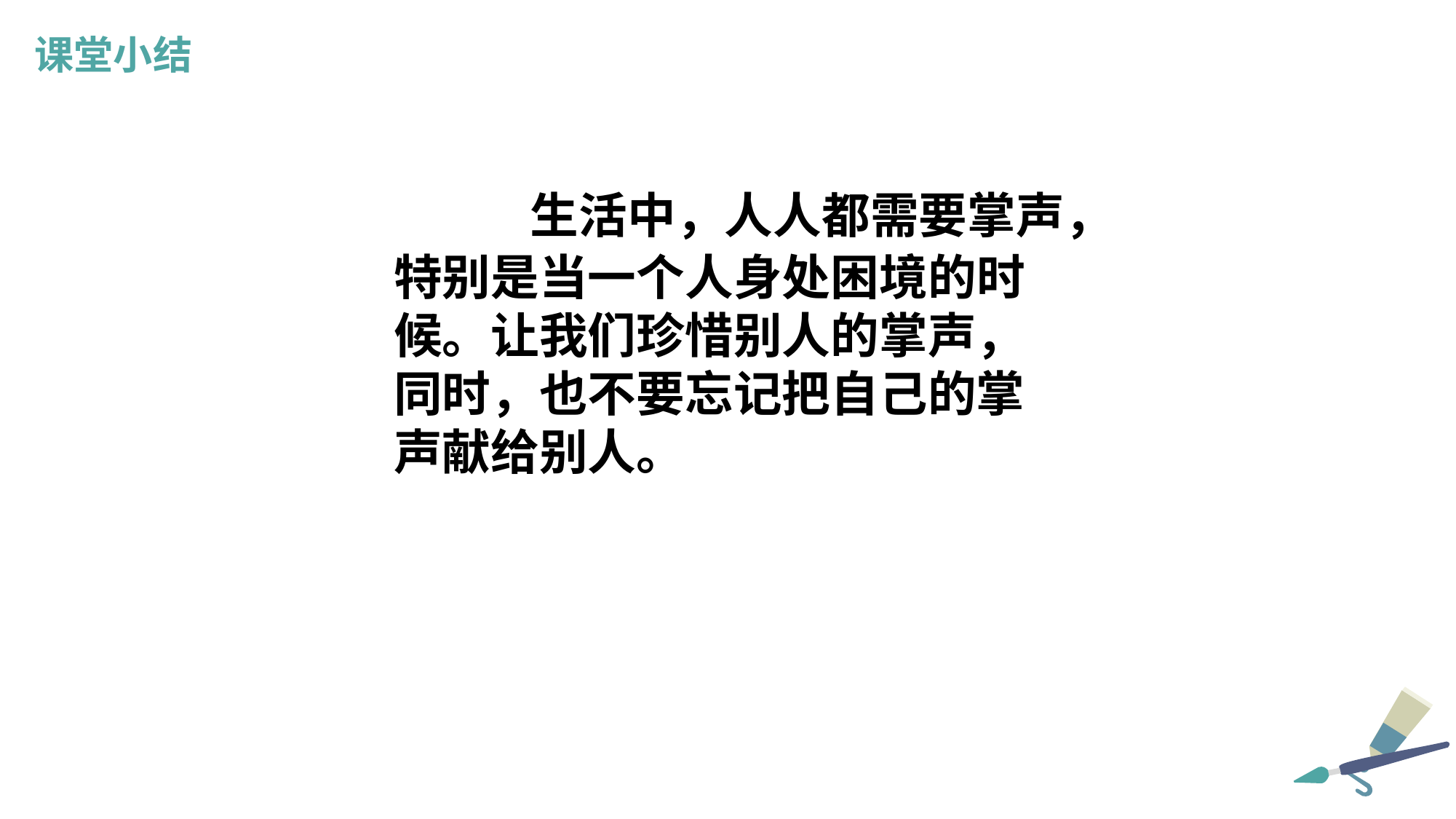

课堂小结
        生活中，人人都需要掌声，特别是当一个人身处困境的时候。让我们珍惜别人的掌声，同时，也不要忘记把自己的掌声献给别人。